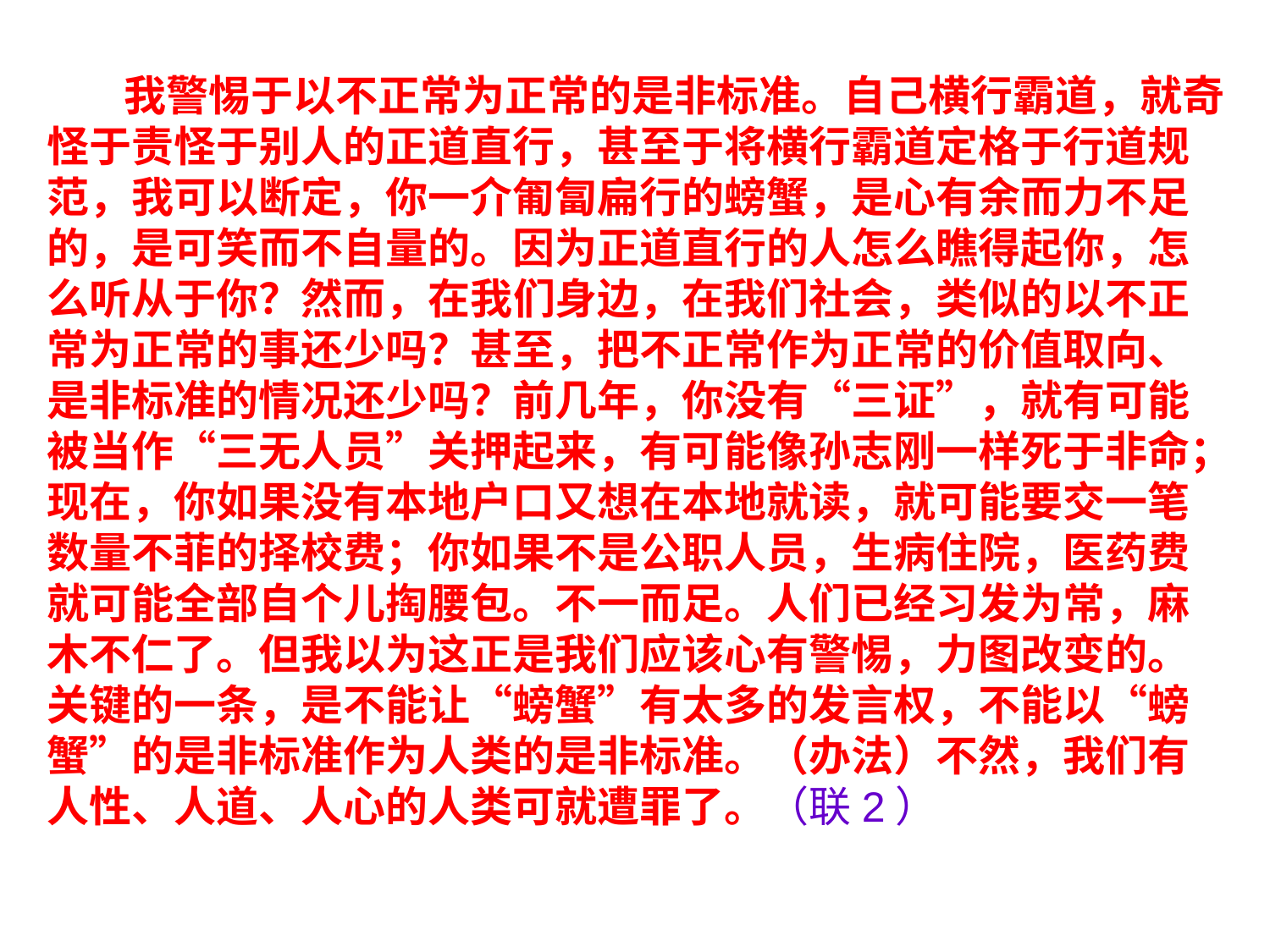

我警惕于以不正常为正常的是非标准。自己横行霸道，就奇怪于责怪于别人的正道直行，甚至于将横行霸道定格于行道规范，我可以断定，你一介匍匐扁行的螃蟹，是心有余而力不足的，是可笑而不自量的。因为正道直行的人怎么瞧得起你，怎么听从于你？然而，在我们身边，在我们社会，类似的以不正常为正常的事还少吗？甚至，把不正常作为正常的价值取向、是非标准的情况还少吗？前几年，你没有“三证”，就有可能被当作“三无人员”关押起来，有可能像孙志刚一样死于非命；现在，你如果没有本地户口又想在本地就读，就可能要交一笔数量不菲的择校费；你如果不是公职人员，生病住院，医药费就可能全部自个儿掏腰包。不一而足。人们已经习发为常，麻木不仁了。但我以为这正是我们应该心有警惕，力图改变的。关键的一条，是不能让“螃蟹”有太多的发言权，不能以“螃蟹”的是非标准作为人类的是非标准。（办法）不然，我们有人性、人道、人心的人类可就遭罪了。（联2）